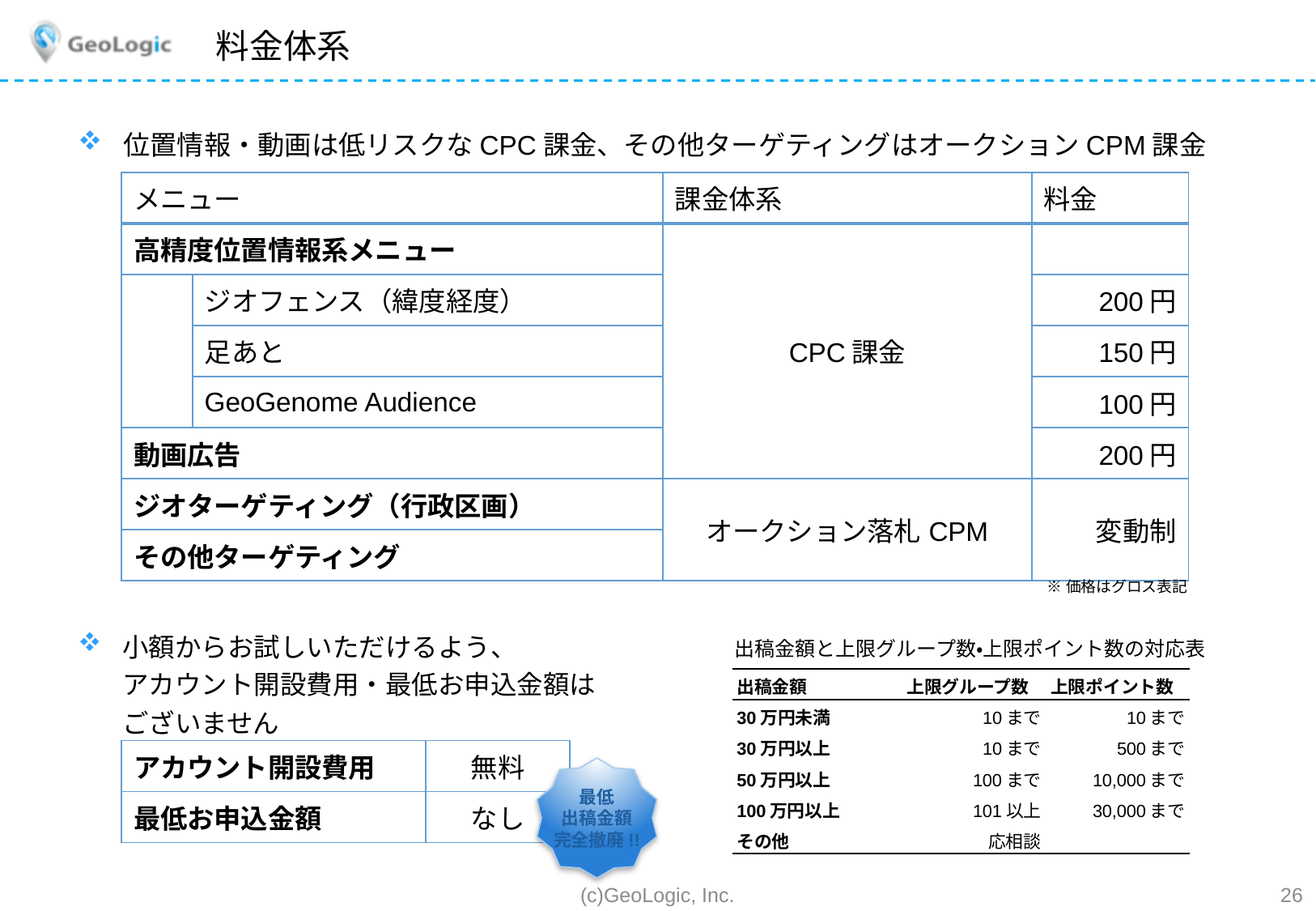

# 料金体系
位置情報・動画は低リスクなCPC課金、その他ターゲティングはオークションCPM課金
| メニュー |  | 課金体系 | 料金 |
| --- | --- | --- | --- |
| 高精度位置情報系メニュー |  | CPC課金 |  |
|  | ジオフェンス（緯度経度） |  | 200円 |
|  | 足あと |  | 150円 |
|  | GeoGenome Audience |  | 100円 |
| 動画広告 |  |  | 200円 |
| ジオターゲティング（行政区画） |  | オークション落札CPM | 変動制 |
| その他ターゲティング |  |  |  |
※価格はグロス表記
小額からお試しいただけるよう、
アカウント開設費用・最低お申込金額は
ございません
出稿金額と上限グループ数・上限ポイント数の対応表
| 出稿金額 | 上限グループ数 | 上限ポイント数 |
| --- | --- | --- |
| 30万円未満 | 10まで | 10まで |
| 30万円以上 | 10まで | 500まで |
| 50万円以上 | 100まで | 10,000まで |
| 100万円以上 | 101以上 | 30,000まで |
| その他 | 応相談 |  |
| アカウント開設費用 | 無料 |
| --- | --- |
| 最低お申込金額 | なし |
最低
出稿金額
完全撤廃!!
(c)GeoLogic, Inc.
26